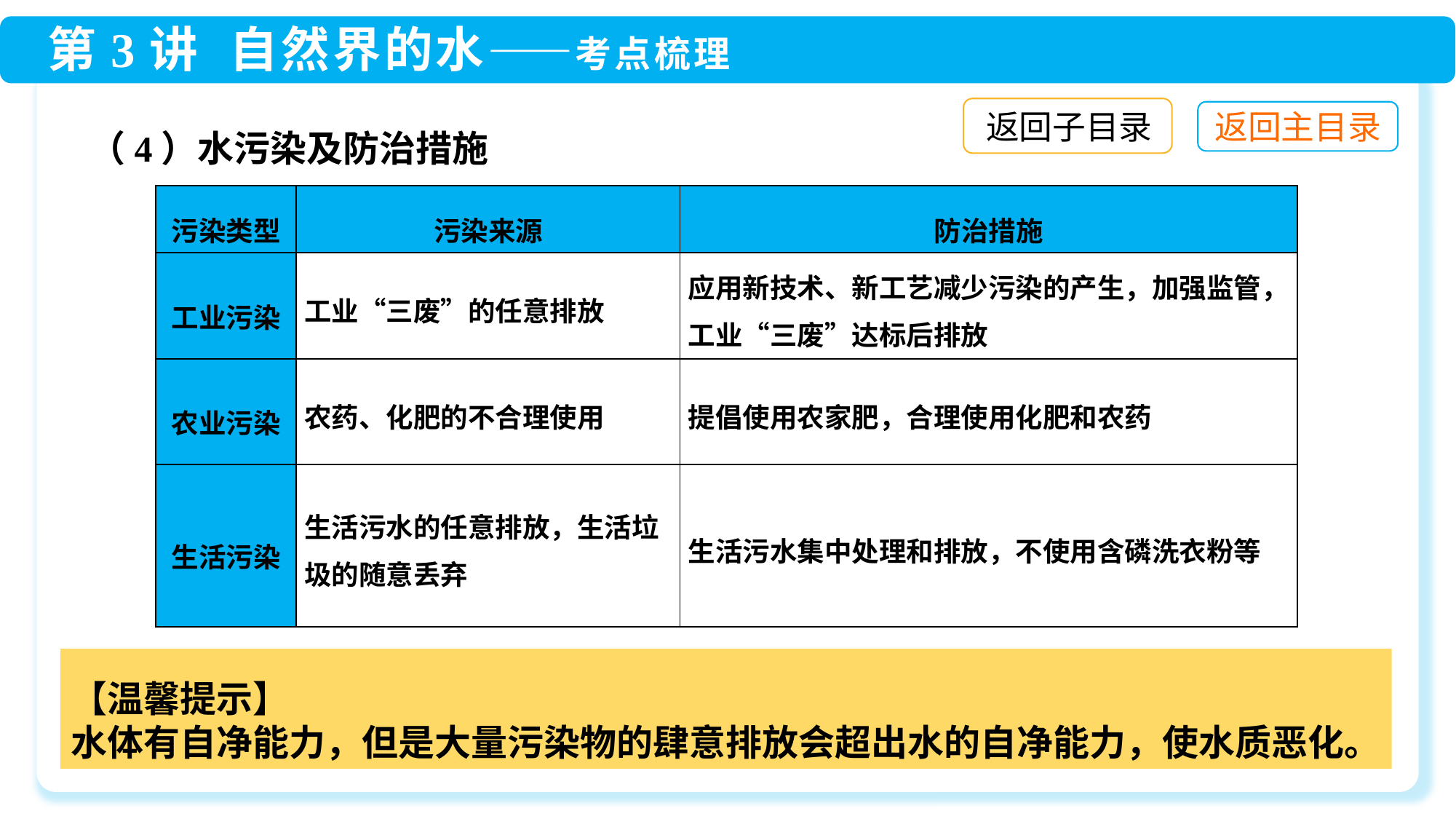

（4）水污染及防治措施

返回子目录
| 污染类型 | 污染来源 | 防治措施 |
| --- | --- | --- |
| 工业污染 | 工业“三废”的任意排放 | 应用新技术、新工艺减少污染的产生，加强监管，工业“三废”达标后排放 |
| 农业污染 | 农药、化肥的不合理使用 | 提倡使用农家肥，合理使用化肥和农药 |
| 生活污染 | 生活污水的任意排放，生活垃圾的随意丢弃 | 生活污水集中处理和排放，不使用含磷洗衣粉等 |
【温馨提示】
水体有自净能力，但是大量污染物的肆意排放会超出水的自净能力，使水质恶化。